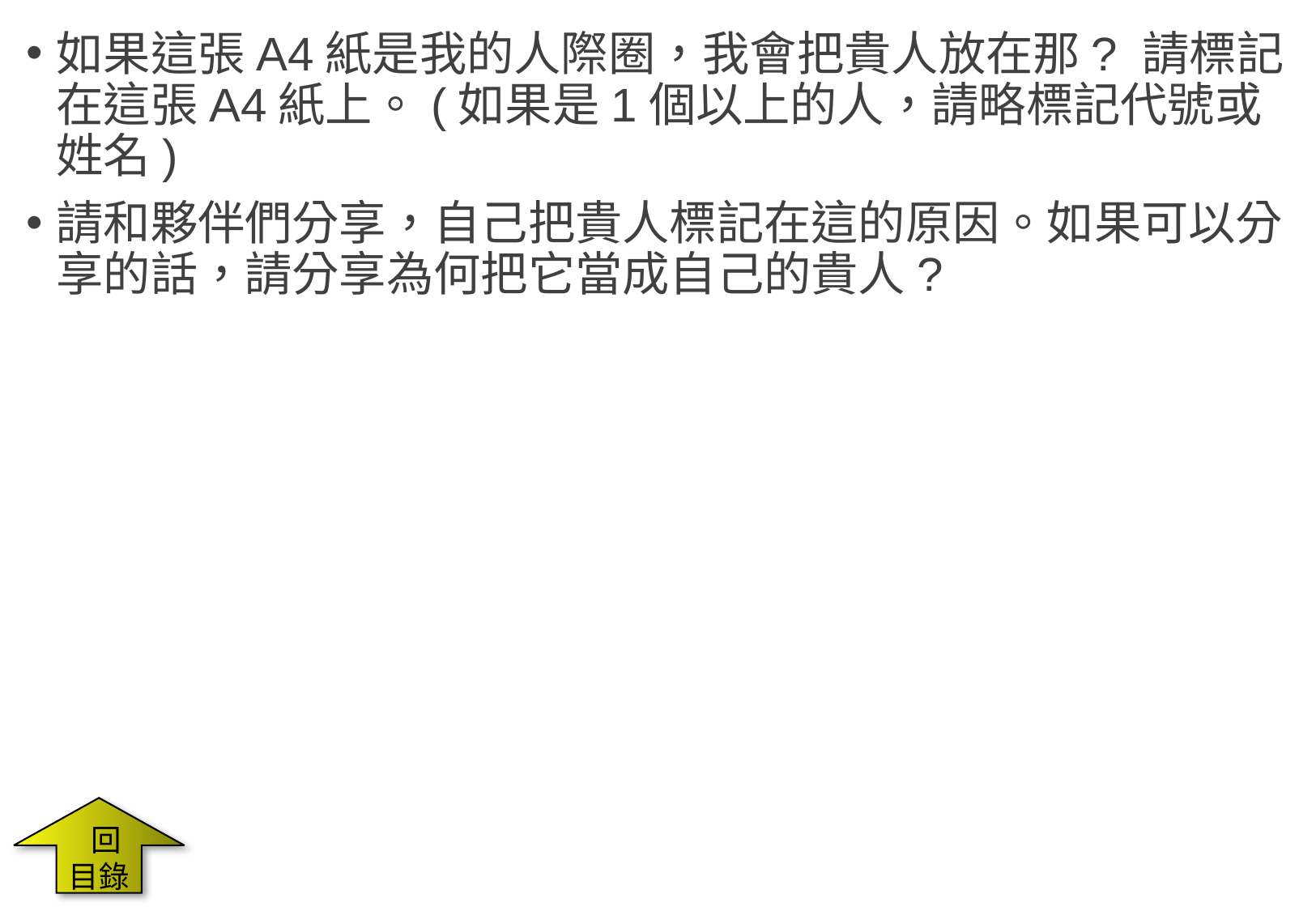

如果這張A4紙是我的人際圈，我會把貴人放在那? 請標記在這張A4紙上。(如果是1個以上的人，請略標記代號或姓名)
請和夥伴們分享，自己把貴人標記在這的原因。如果可以分享的話，請分享為何把它當成自己的貴人?

 回目錄
#